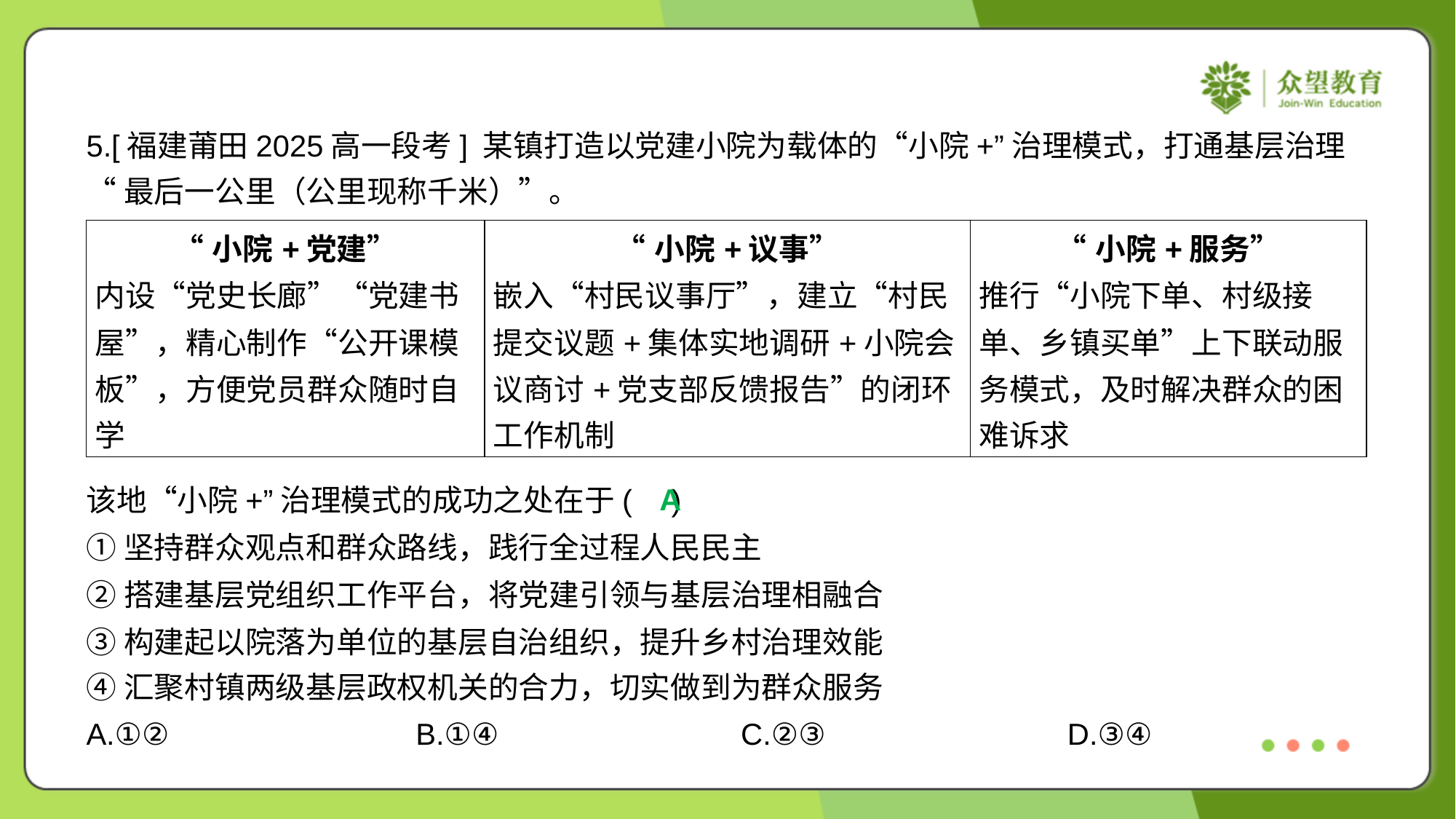

5.[福建莆田2025高一段考] 某镇打造以党建小院为载体的“小院+”治理模式，打通基层治理
“最后一公里（公里现称千米）”。
| “小院+党建” 内设“党史长廊”“党建书 屋”，精心制作“公开课模 板”，方便党员群众随时自 学 | “小院+议事” 嵌入“村民议事厅”，建立“村民 提交议题+集体实地调研+小院会 议商讨+党支部反馈报告”的闭环 工作机制 | “小院+服务” 推行“小院下单、村级接 单、乡镇买单”上下联动服 务模式，及时解决群众的困 难诉求 |
| --- | --- | --- |
A
该地“小院+”治理模式的成功之处在于(     )
①坚持群众观点和群众路线，践行全过程人民民主
②搭建基层党组织工作平台，将党建引领与基层治理相融合
③构建起以院落为单位的基层自治组织，提升乡村治理效能
④汇聚村镇两级基层政权机关的合力，切实做到为群众服务
A.①②	B.①④	C.②③	D.③④